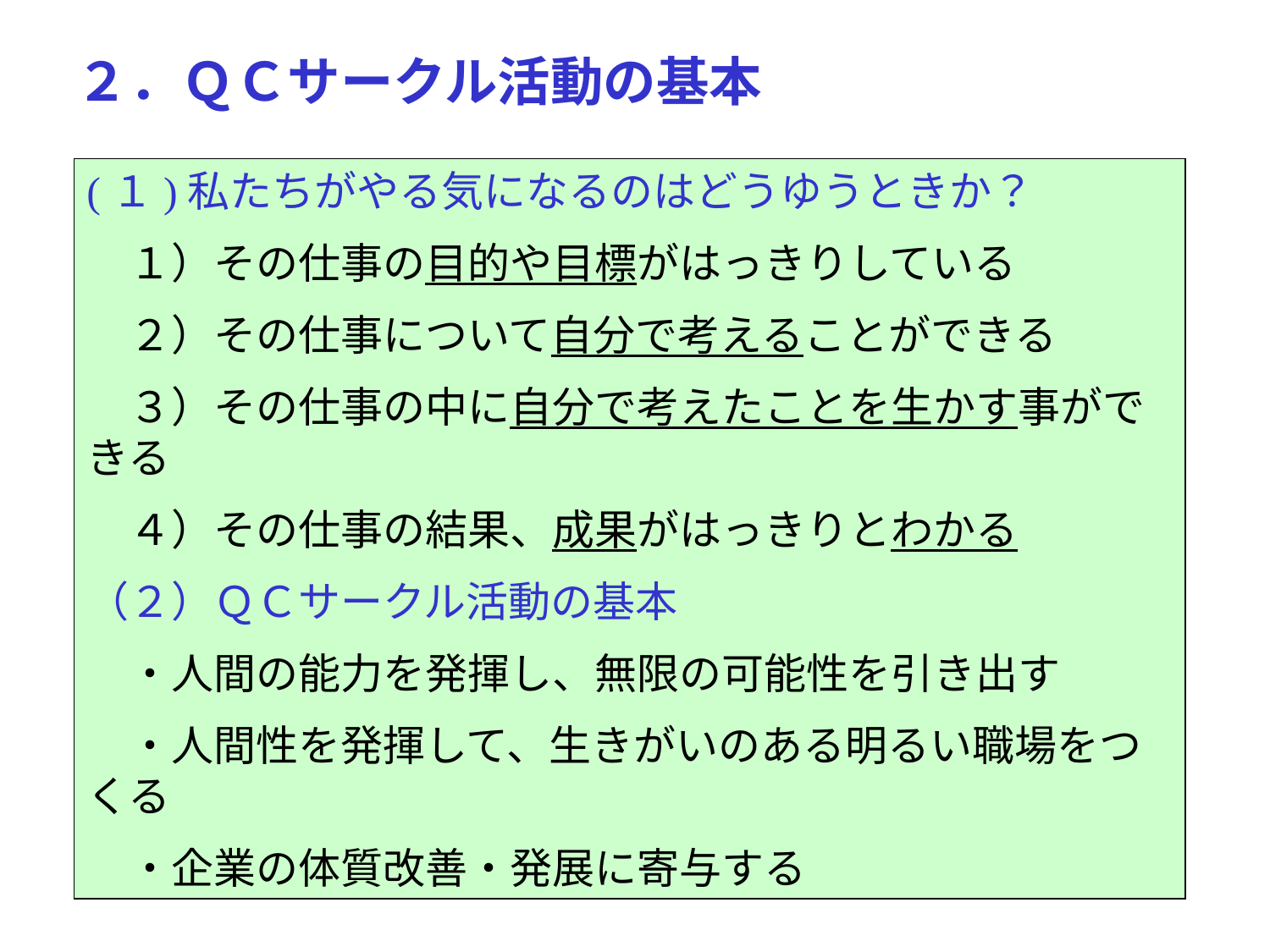

２．ＱＣサークル活動の基本
(１)私たちがやる気になるのはどうゆうときか？
　１）その仕事の目的や目標がはっきりしている
　２）その仕事について自分で考えることができる
　３）その仕事の中に自分で考えたことを生かす事ができる
　４）その仕事の結果、成果がはっきりとわかる
（２）ＱＣサークル活動の基本
　・人間の能力を発揮し、無限の可能性を引き出す
　・人間性を発揮して、生きがいのある明るい職場をつくる
　・企業の体質改善・発展に寄与する